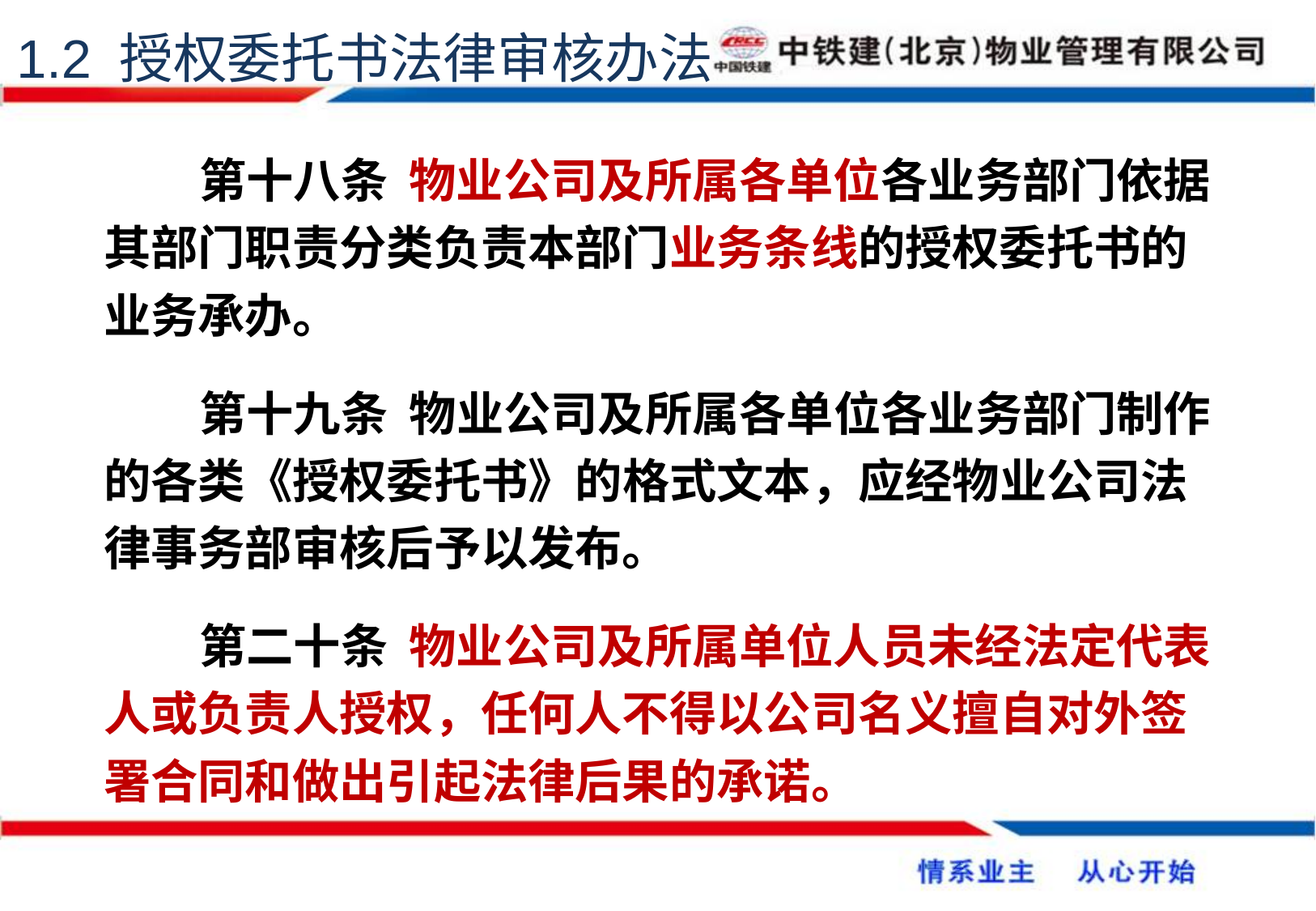

1.2 授权委托书法律审核办法
第十八条  物业公司及所属各单位各业务部门依据其部门职责分类负责本部门业务条线的授权委托书的业务承办。
第十九条  物业公司及所属各单位各业务部门制作的各类《授权委托书》的格式文本，应经物业公司法律事务部审核后予以发布。
第二十条  物业公司及所属单位人员未经法定代表人或负责人授权，任何人不得以公司名义擅自对外签署合同和做出引起法律后果的承诺。
28